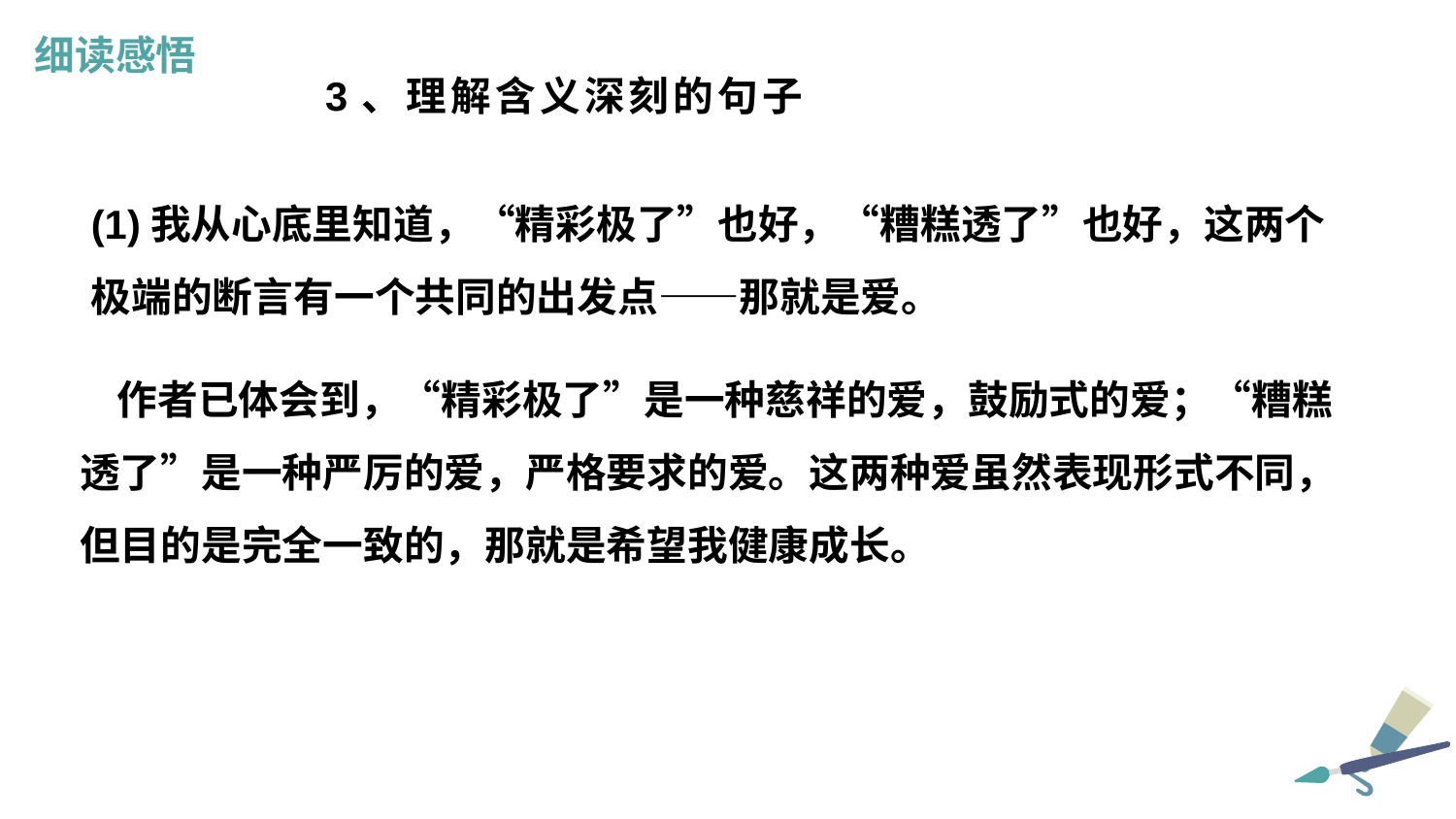

细读感悟
3、理解含义深刻的句子
(1)我从心底里知道，“精彩极了”也好，“糟糕透了”也好，这两个极端的断言有一个共同的出发点——那就是爱。
   作者已体会到，“精彩极了”是一种慈祥的爱，鼓励式的爱；“糟糕透了”是一种严厉的爱，严格要求的爱。这两种爱虽然表现形式不同，但目的是完全一致的，那就是希望我健康成长。